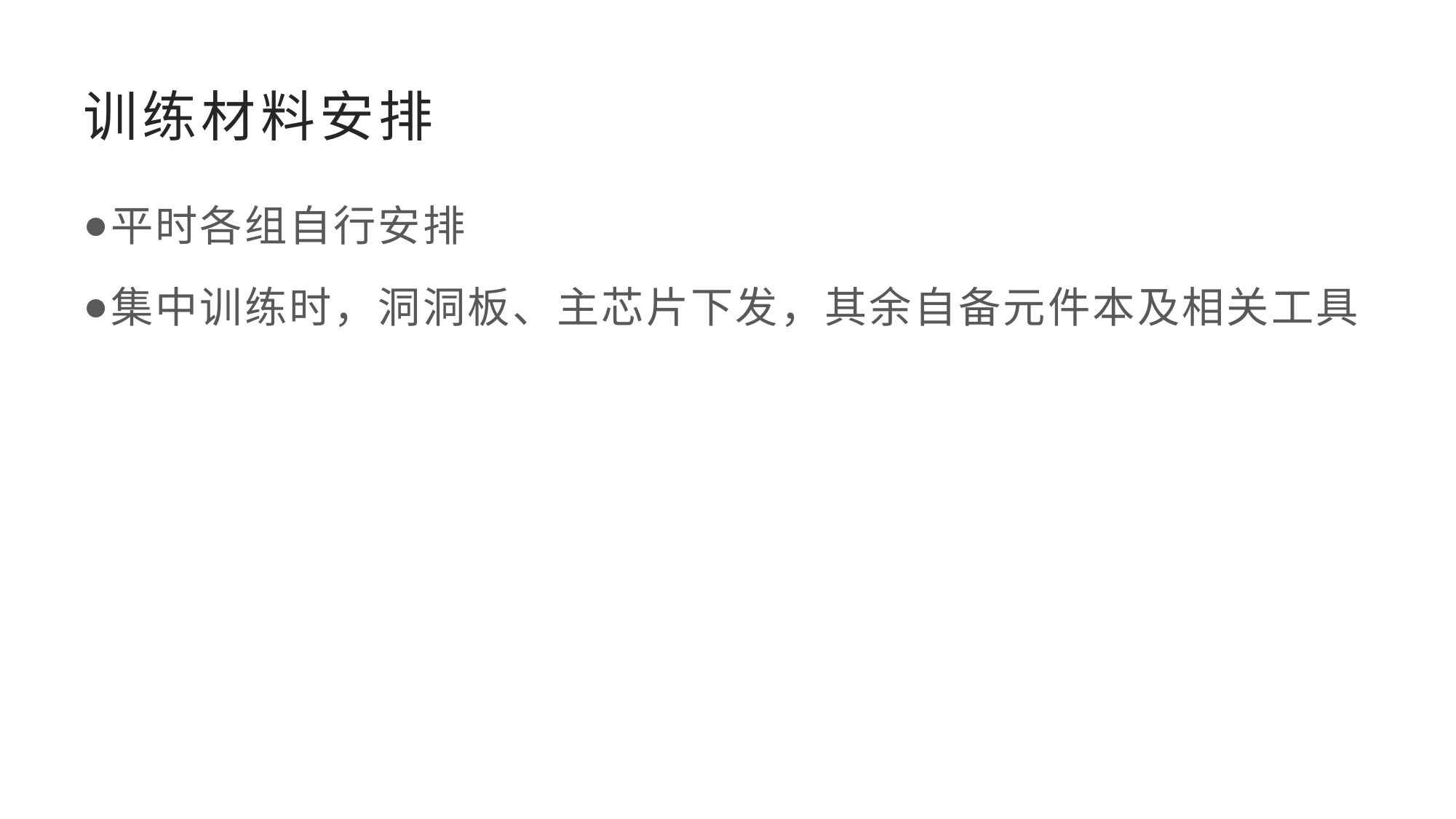

# 训练材料安排
平时各组自行安排
集中训练时，洞洞板、主芯片下发，其余自备元件本及相关工具